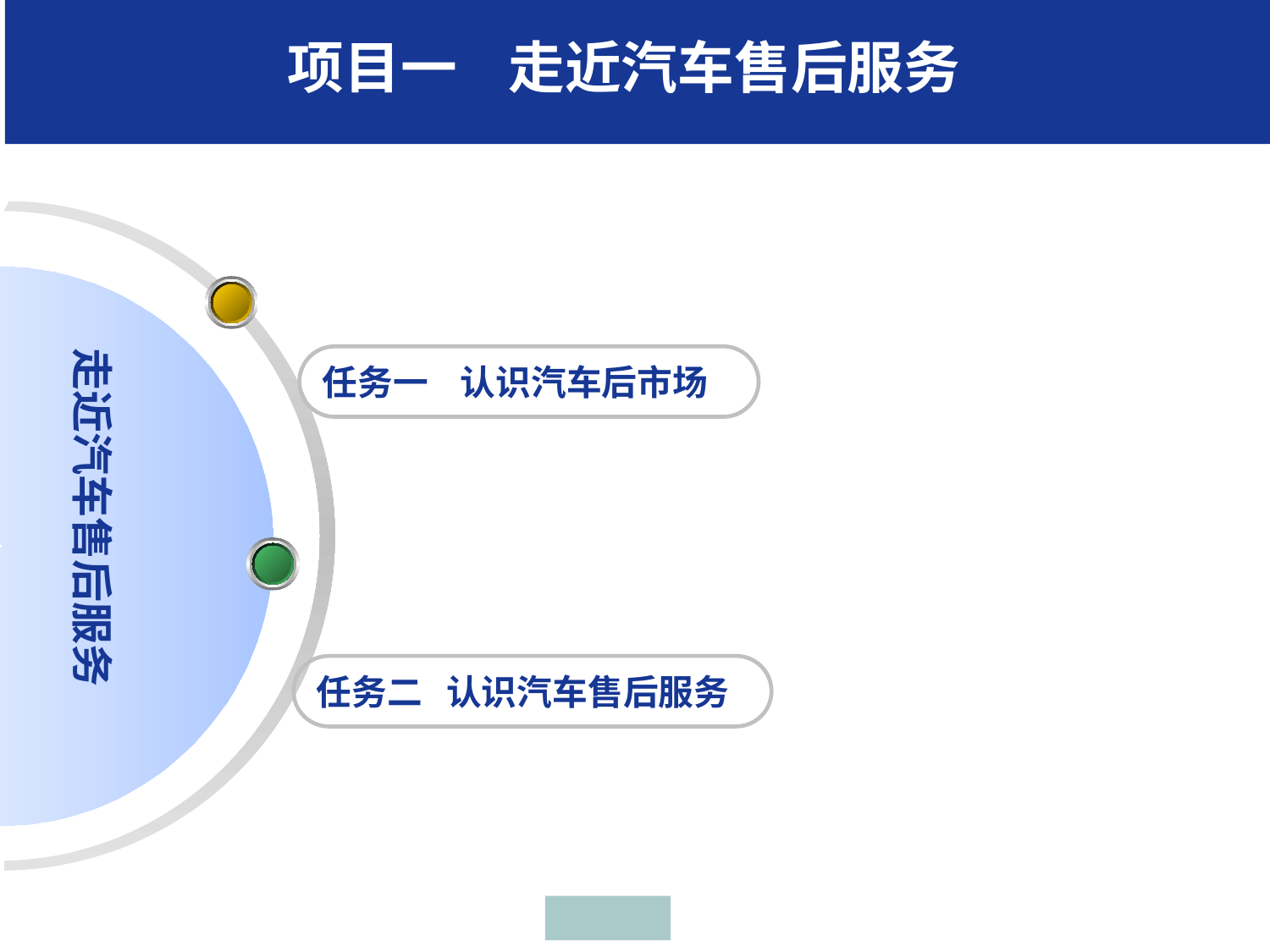

项目一    走近汽车售后服务

走近汽车售后服务
任务一    认识汽车后市场

任务二   认识汽车售后服务
2